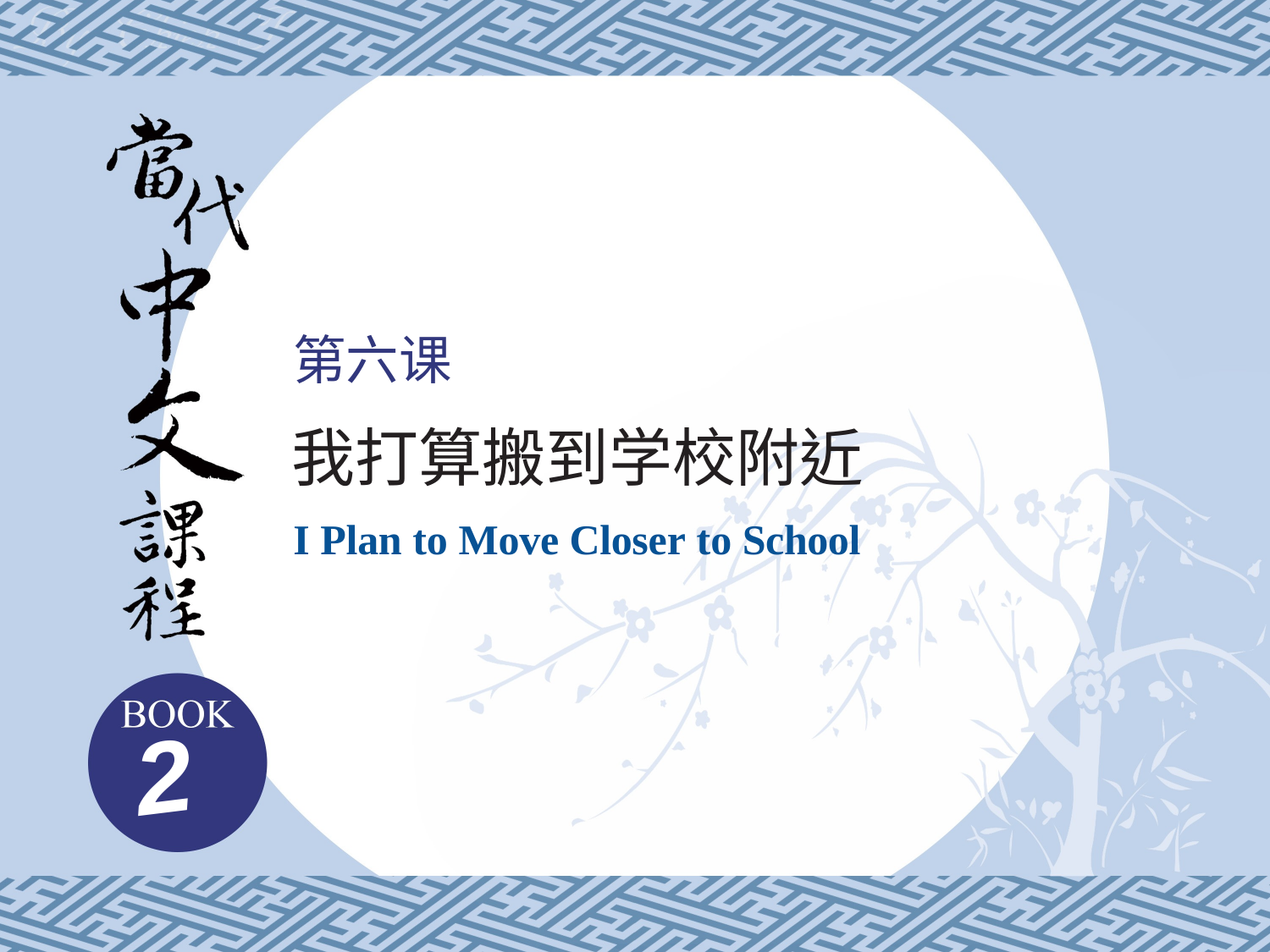

第六课
我打算搬到学校附近
I Plan to Move Closer to School
2